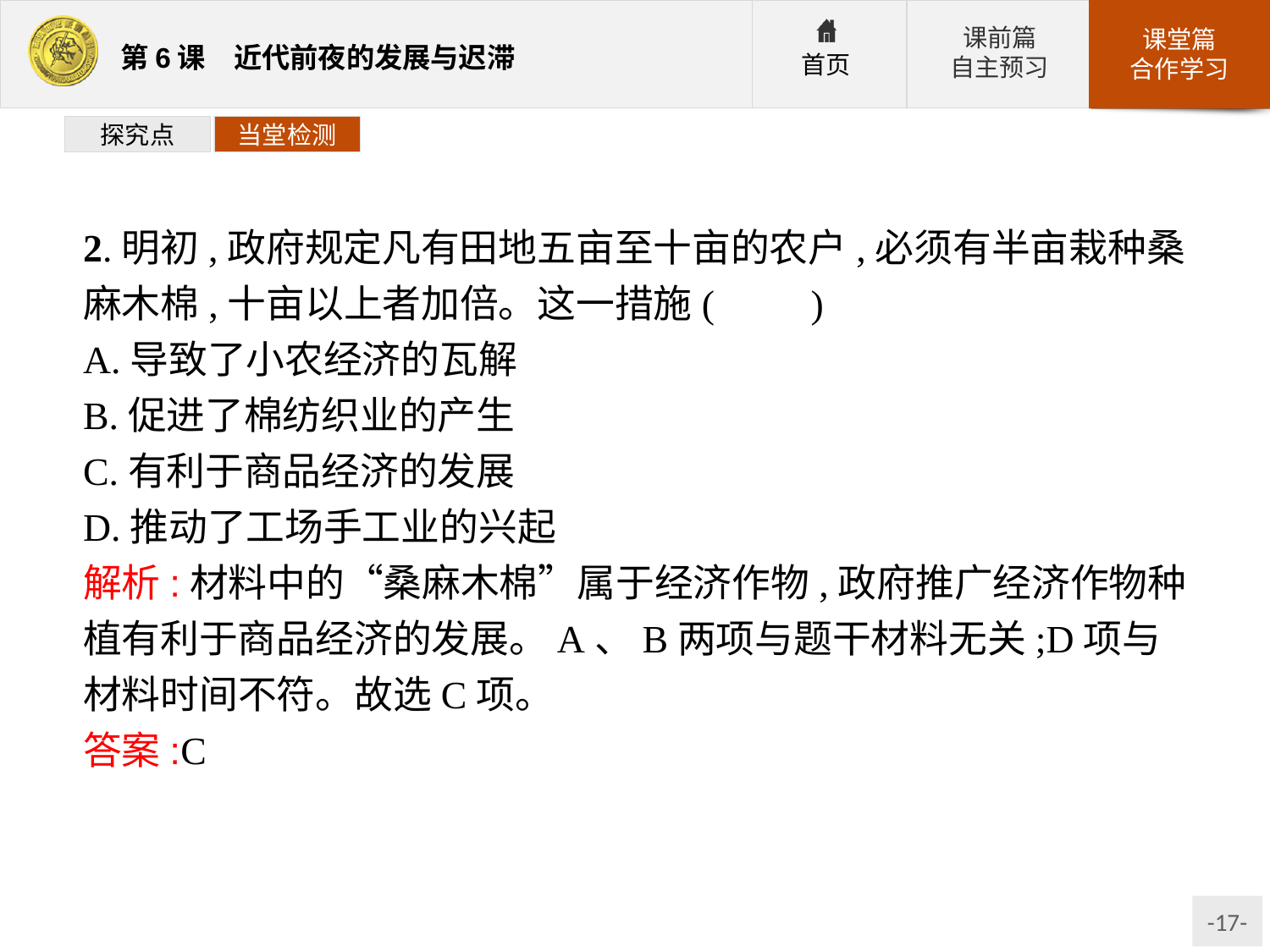

探究点
当堂检测
2.明初,政府规定凡有田地五亩至十亩的农户,必须有半亩栽种桑麻木棉,十亩以上者加倍。这一措施(　　)
A.导致了小农经济的瓦解
B.促进了棉纺织业的产生
C.有利于商品经济的发展
D.推动了工场手工业的兴起
解析:材料中的“桑麻木棉”属于经济作物,政府推广经济作物种植有利于商品经济的发展。A、B两项与题干材料无关;D项与材料时间不符。故选C项。
答案:C